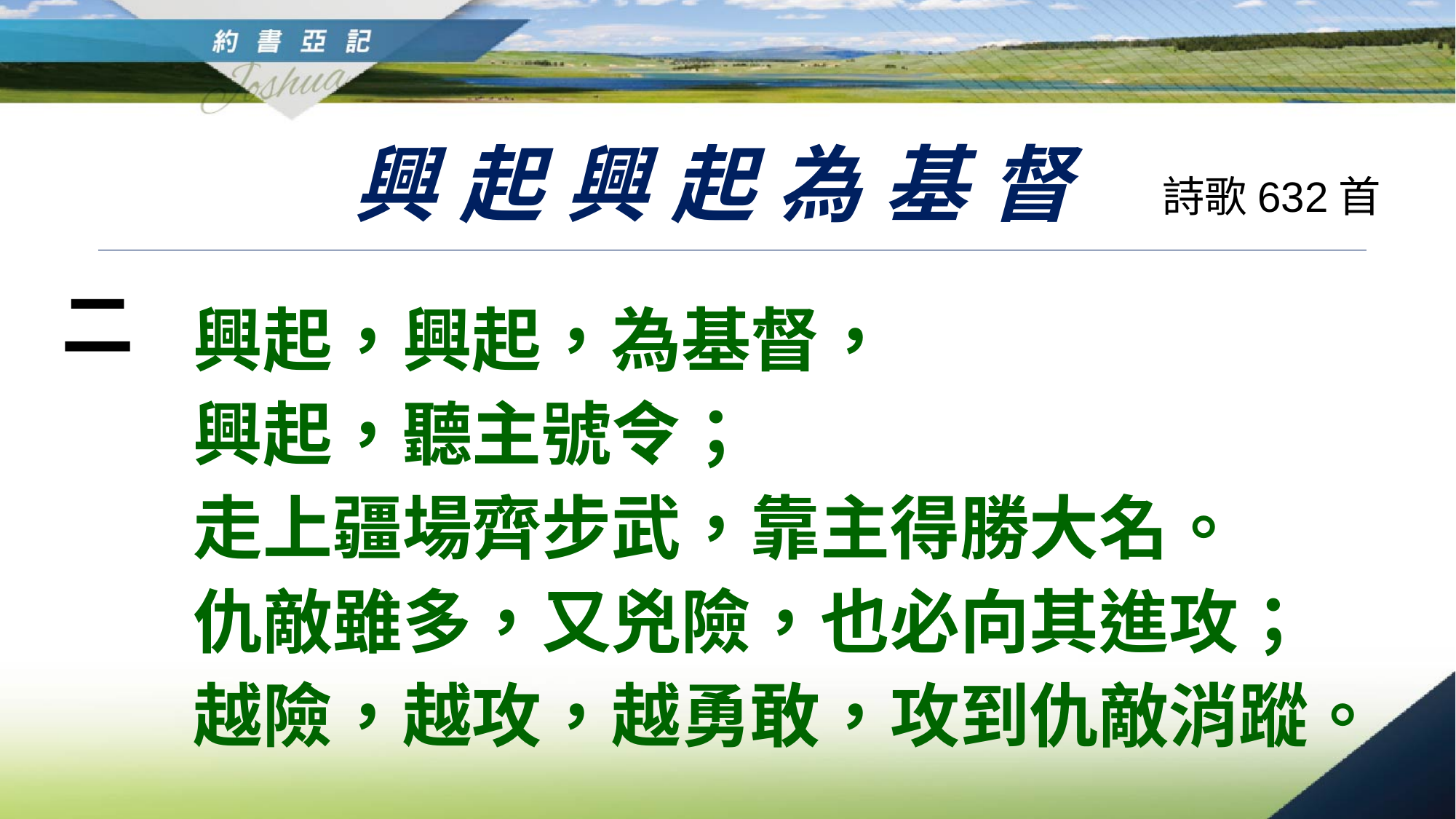

興起興起為基督
詩歌632首
二
興起，興起，為基督，
興起，聽主號令；
走上疆場齊步武，靠主得勝大名。
仇敵雖多，又兇險，也必向其進攻；越險，越攻，越勇敢，攻到仇敵消蹤。